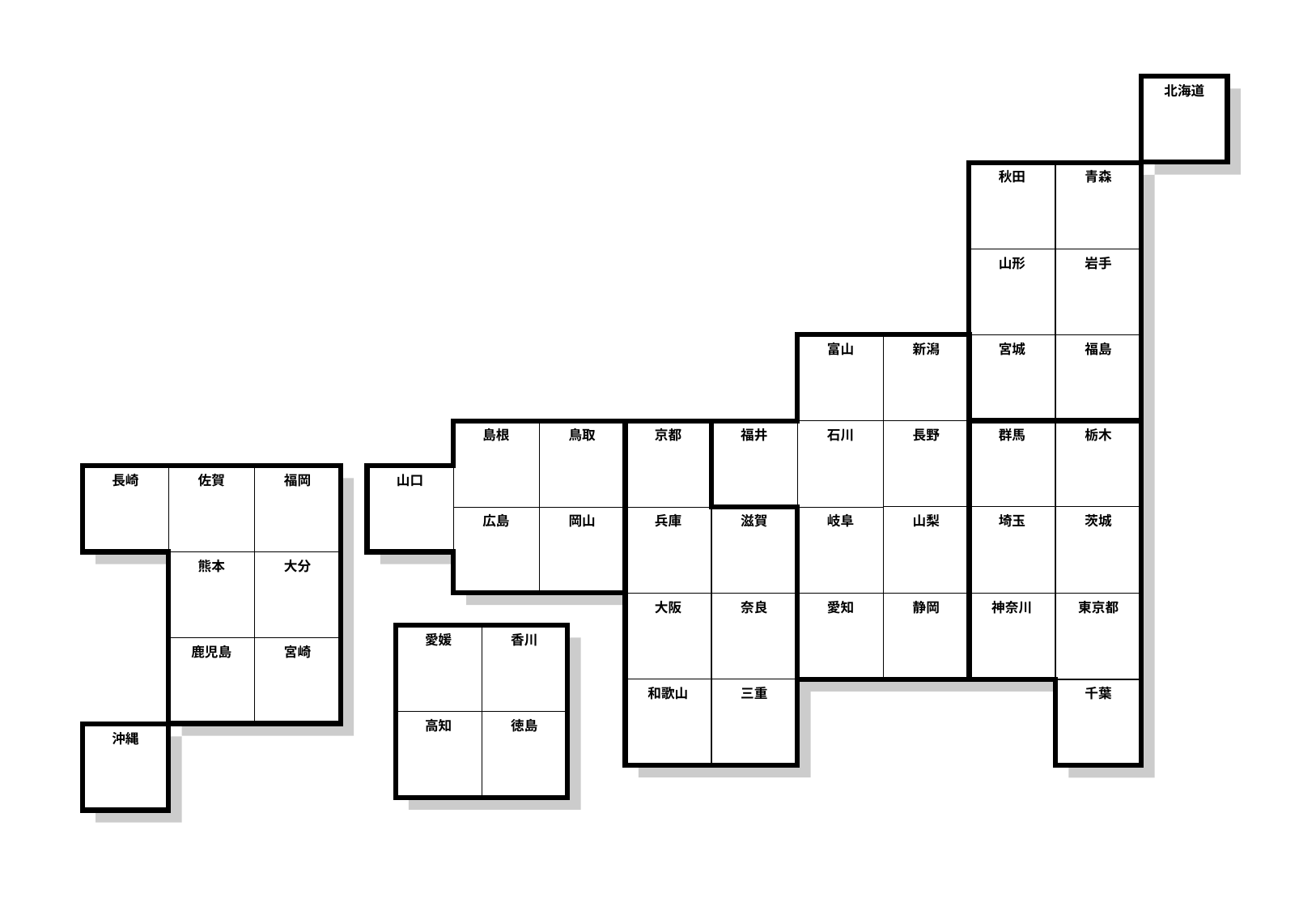

北海道

秋田

青森

山形

岩手

富山

新潟

宮城

福島

島根

鳥取

京都

福井

石川

長野

群馬

栃木

長崎

佐賀

福岡

山口

広島

岡山

兵庫

滋賀

岐阜

山梨

埼玉

茨城

熊本

大分

大阪

奈良

愛知

静岡

神奈川

東京都

愛媛

香川

鹿児島

宮崎

和歌山

三重

千葉

高知

徳島

沖縄